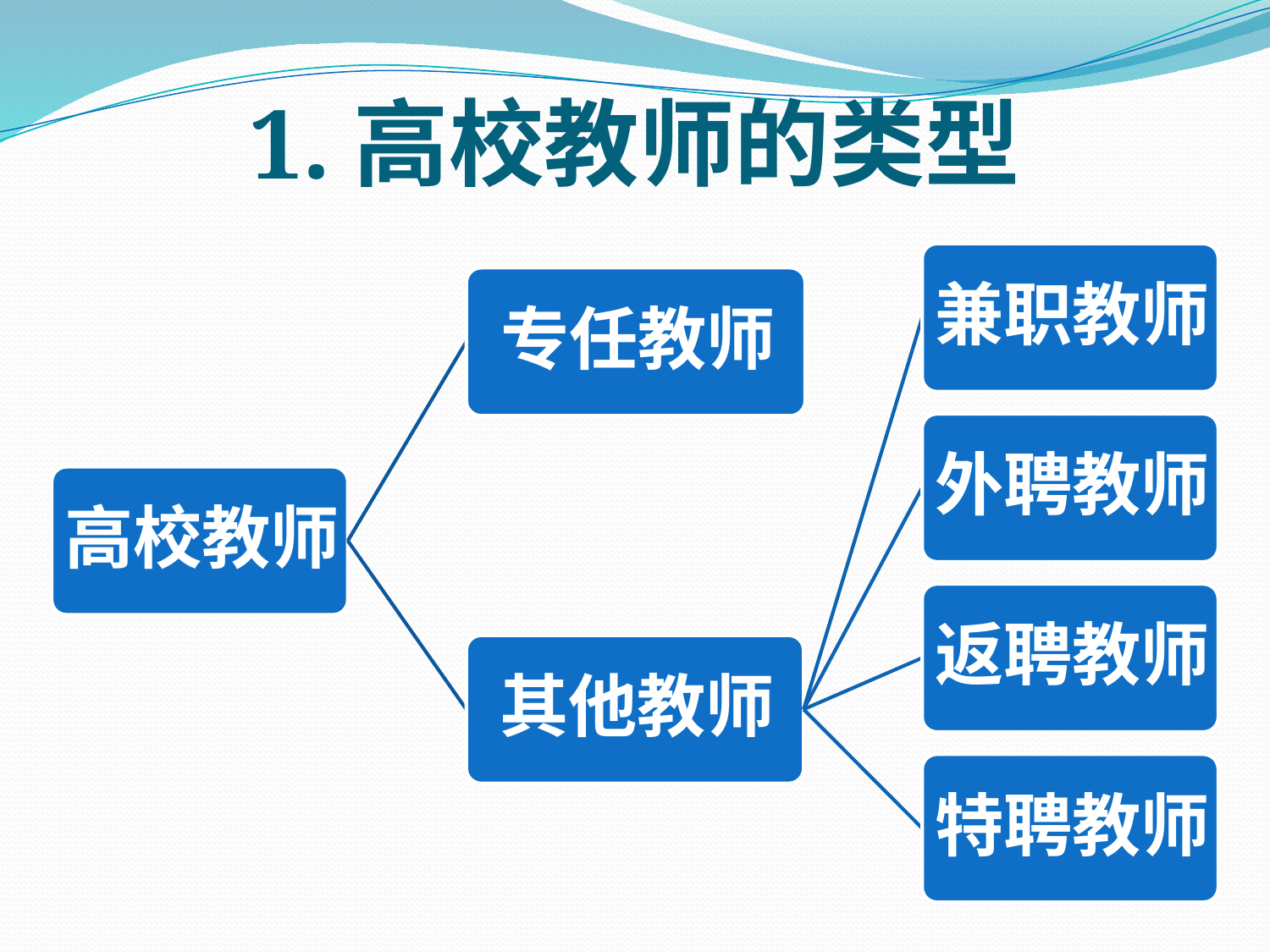

# 1.高校教师的类型
高校教师

专任教师

其他教师

兼职教师

外聘教师

返聘教师

特聘教师